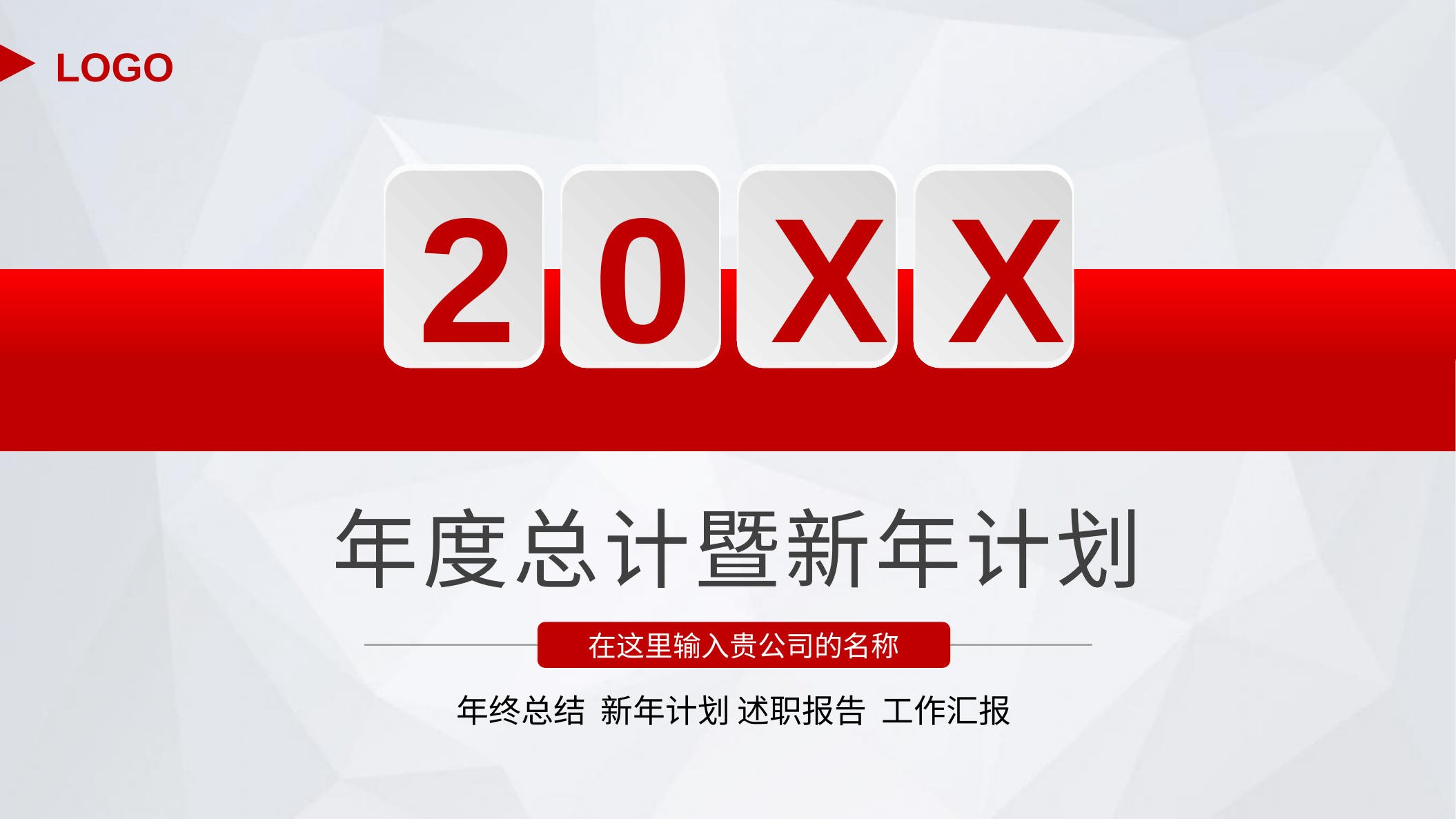

LOGO

2

0

X

X

年度总计暨新年计划
在这里输入贵公司的名称
年终总结  新年计划 述职报告  工作汇报